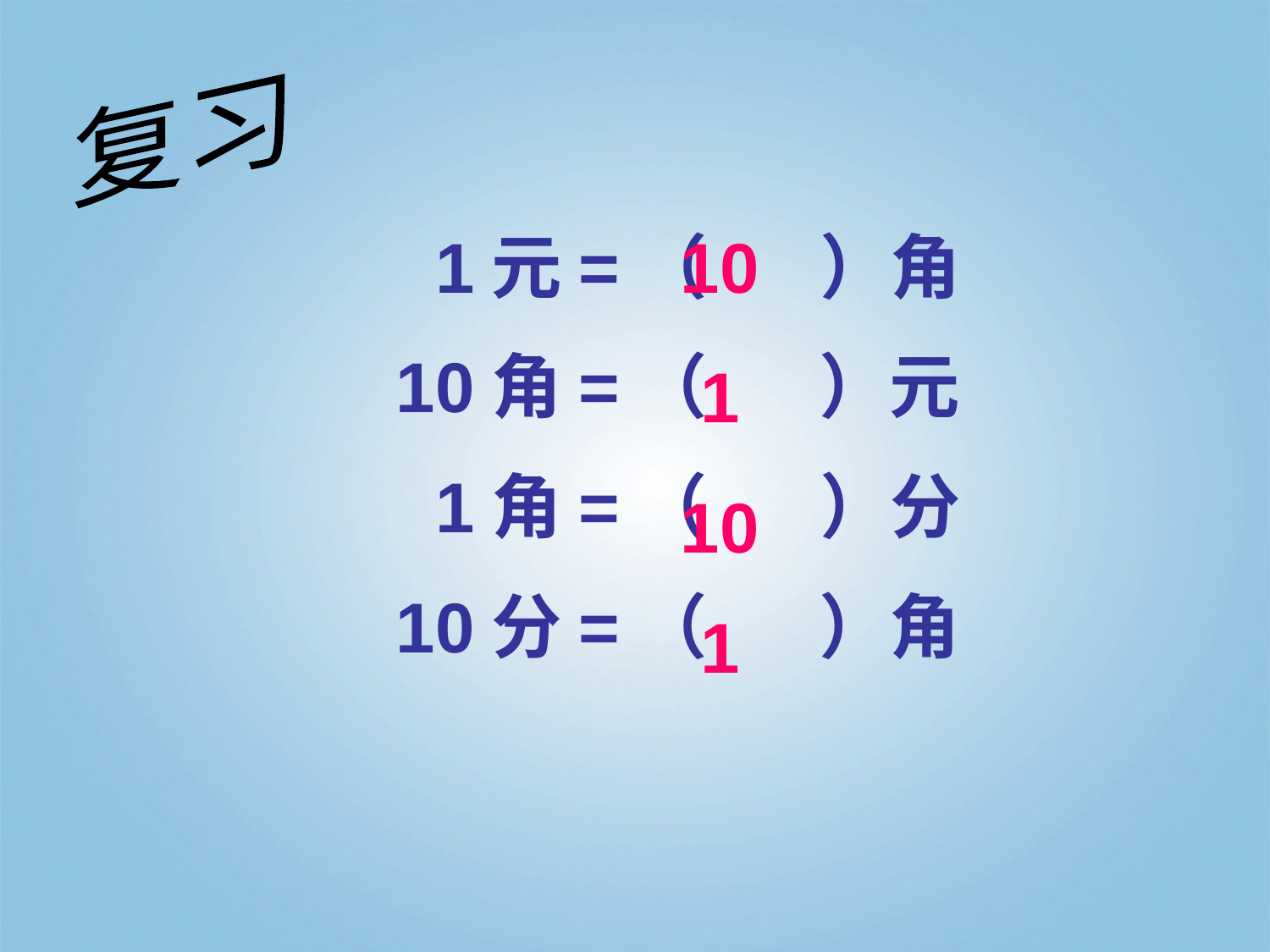

复习
      1元=（       ）角
    10角=（       ）元
      1角=（       ）分
    10分=（       ）角
10
1
10
1